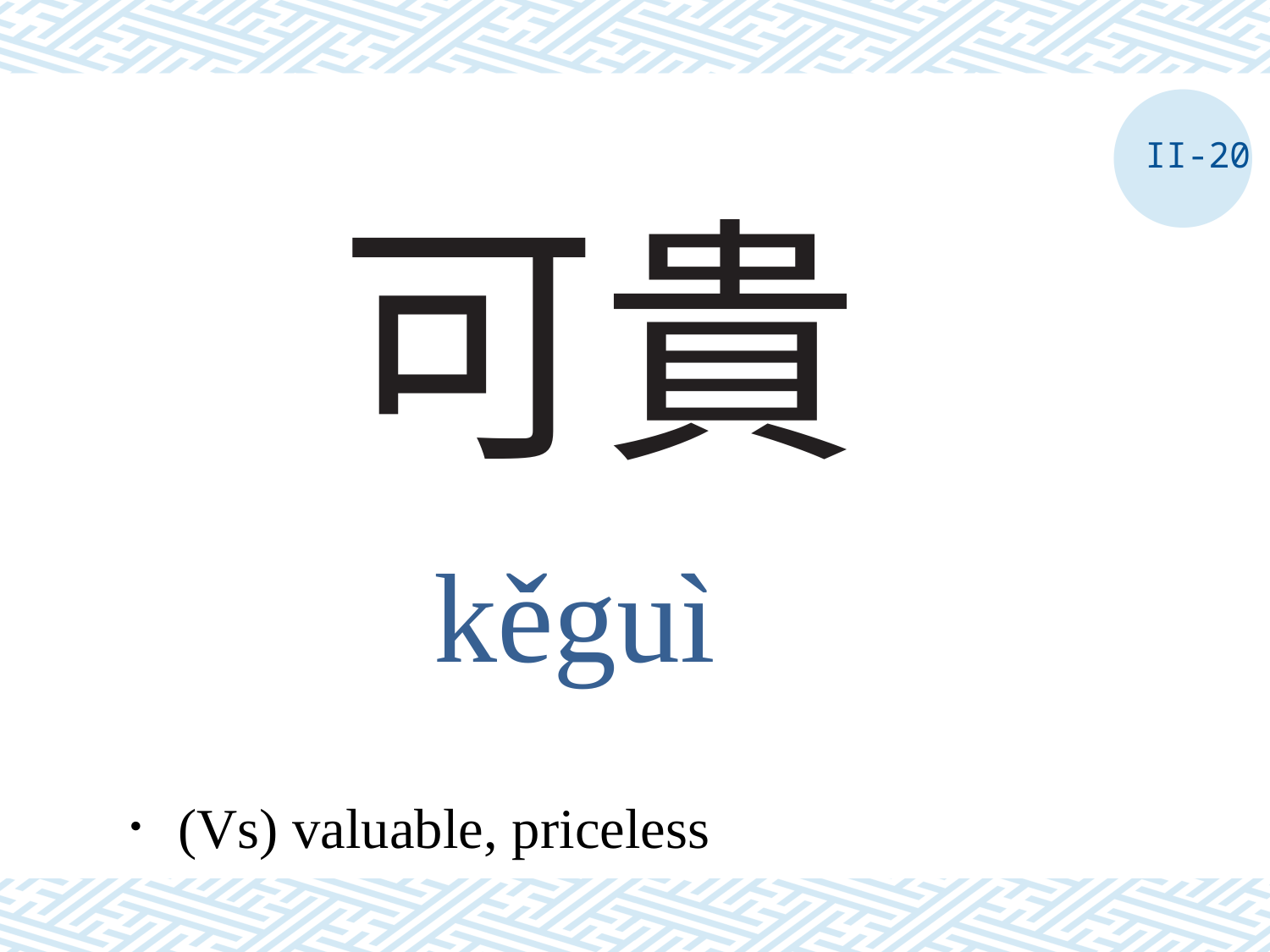

II-20

# 可貴
kěguì
．(Vs) valuable, priceless